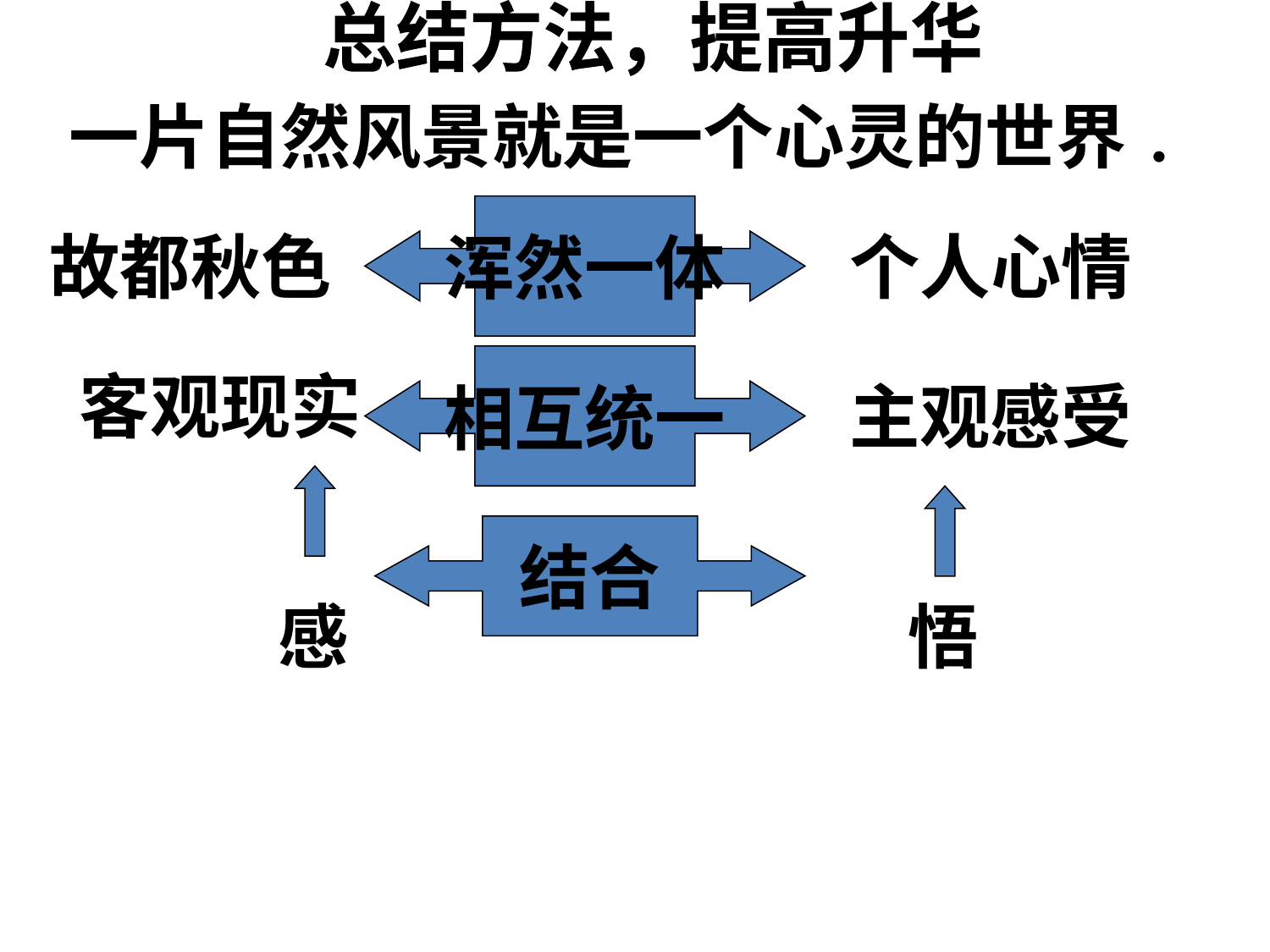

总结方法，提高升华
　一片自然风景就是一个心灵的世界 ．
浑然一体
故都秋色
个人心情
相互统一
客观现实
主观感受

结合
感
悟